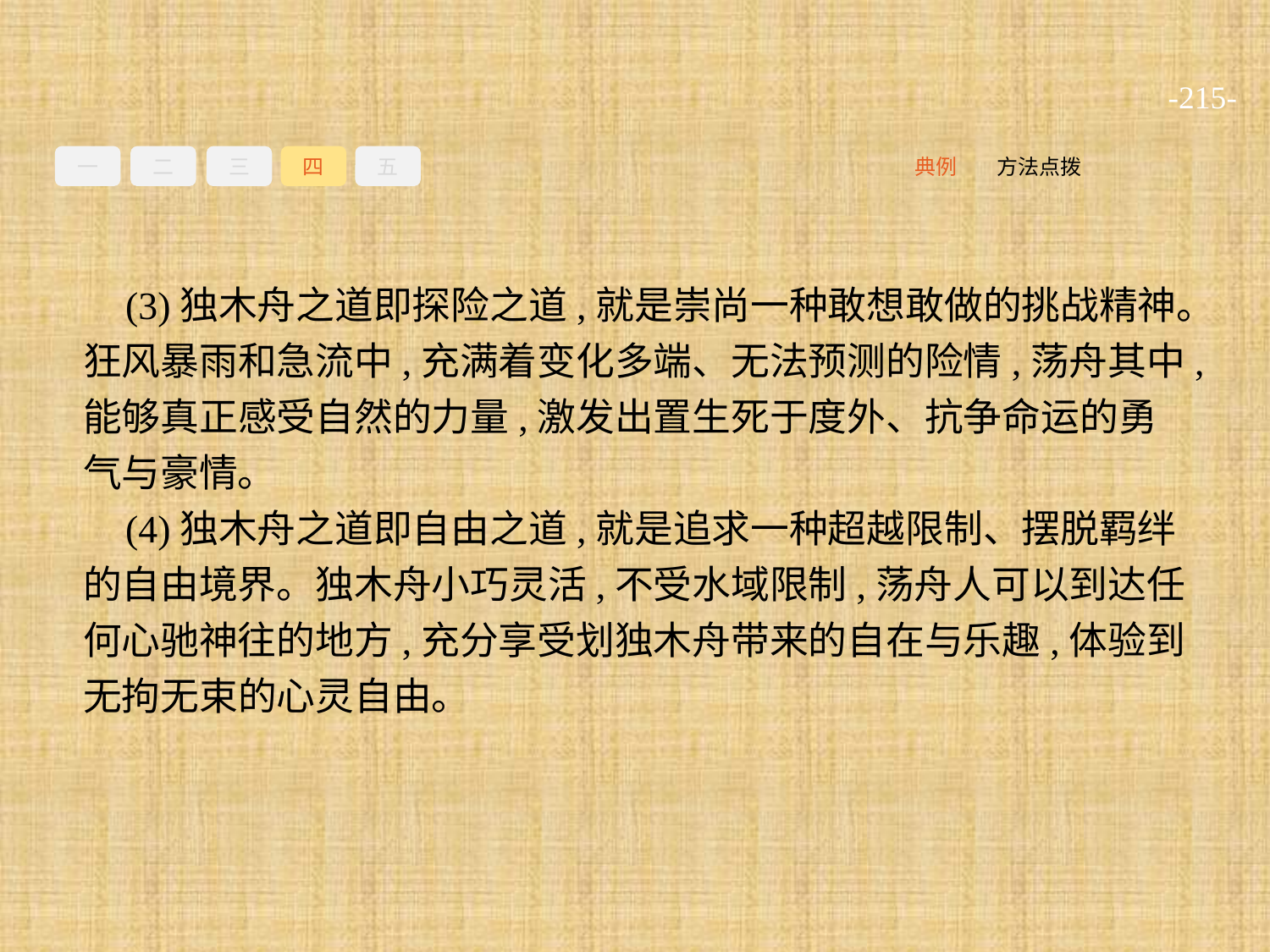

-215-
一
二
三
四
五
方法点拨
典例
(3)独木舟之道即探险之道,就是崇尚一种敢想敢做的挑战精神。狂风暴雨和急流中,充满着变化多端、无法预测的险情,荡舟其中,能够真正感受自然的力量,激发出置生死于度外、抗争命运的勇气与豪情。
(4)独木舟之道即自由之道,就是追求一种超越限制、摆脱羁绊的自由境界。独木舟小巧灵活,不受水域限制,荡舟人可以到达任何心驰神往的地方,充分享受划独木舟带来的自在与乐趣,体验到无拘无束的心灵自由。